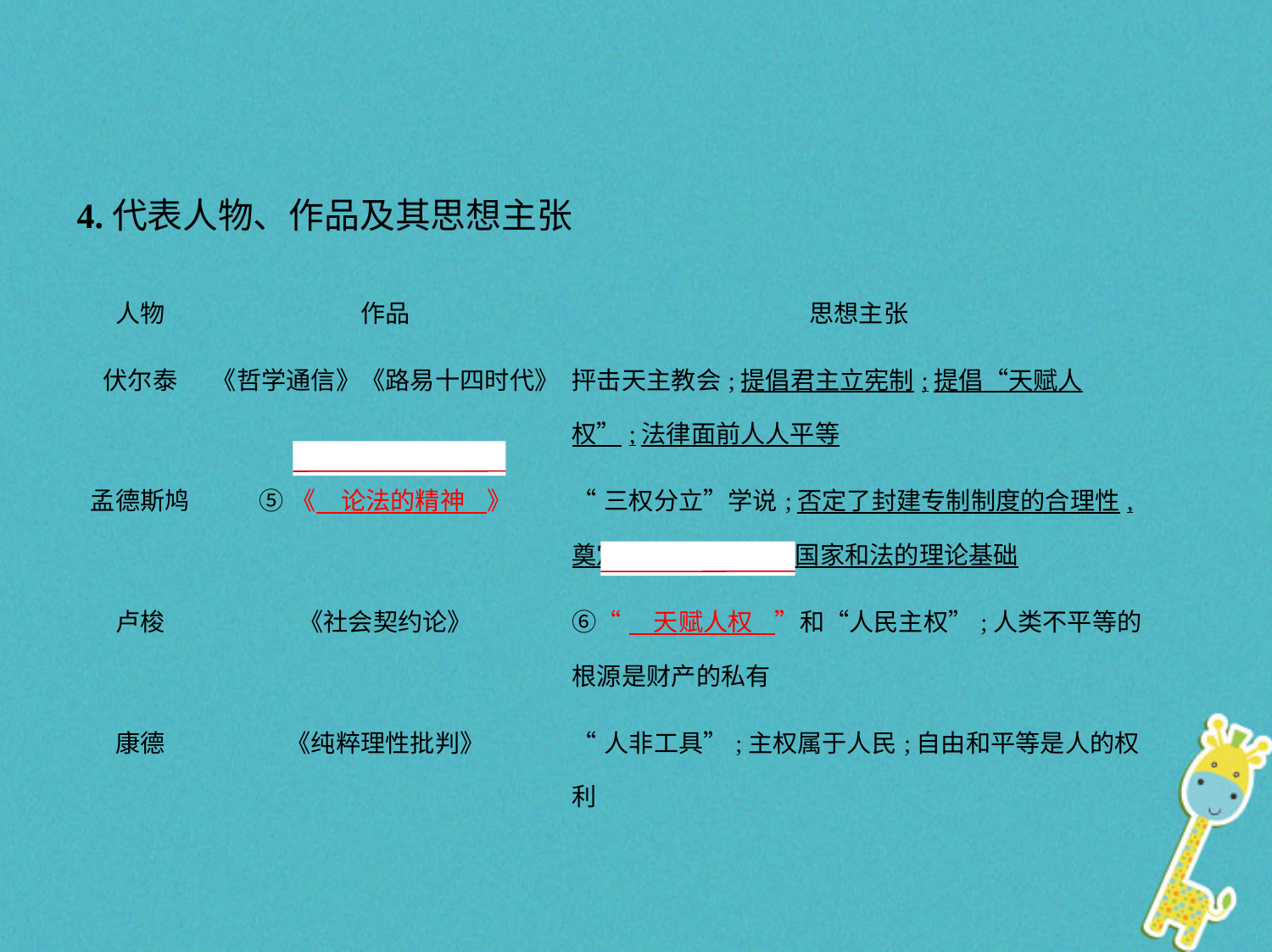

4.代表人物、作品及其思想主张
| 人物 | 作品 | 思想主张 |
| --- | --- | --- |
| 伏尔泰 | 《哲学通信》《路易十四时代》 | 抨击天主教会;提倡君主立宪制;提倡“天赋人权”;法律面前人人平等 |
| 孟德斯鸠 | ⑤《　论法的精神    》 | “三权分立”学说;否定了封建专制制度的合理性,奠定了资产阶级有关国家和法的理论基础 |
| 卢梭 | 《社会契约论》 | ⑥“　天赋人权    ”和“人民主权”;人类不平等的根源是财产的私有 |
| 康德 | 《纯粹理性批判》 | “人非工具”;主权属于人民;自由和平等是人的权利 |